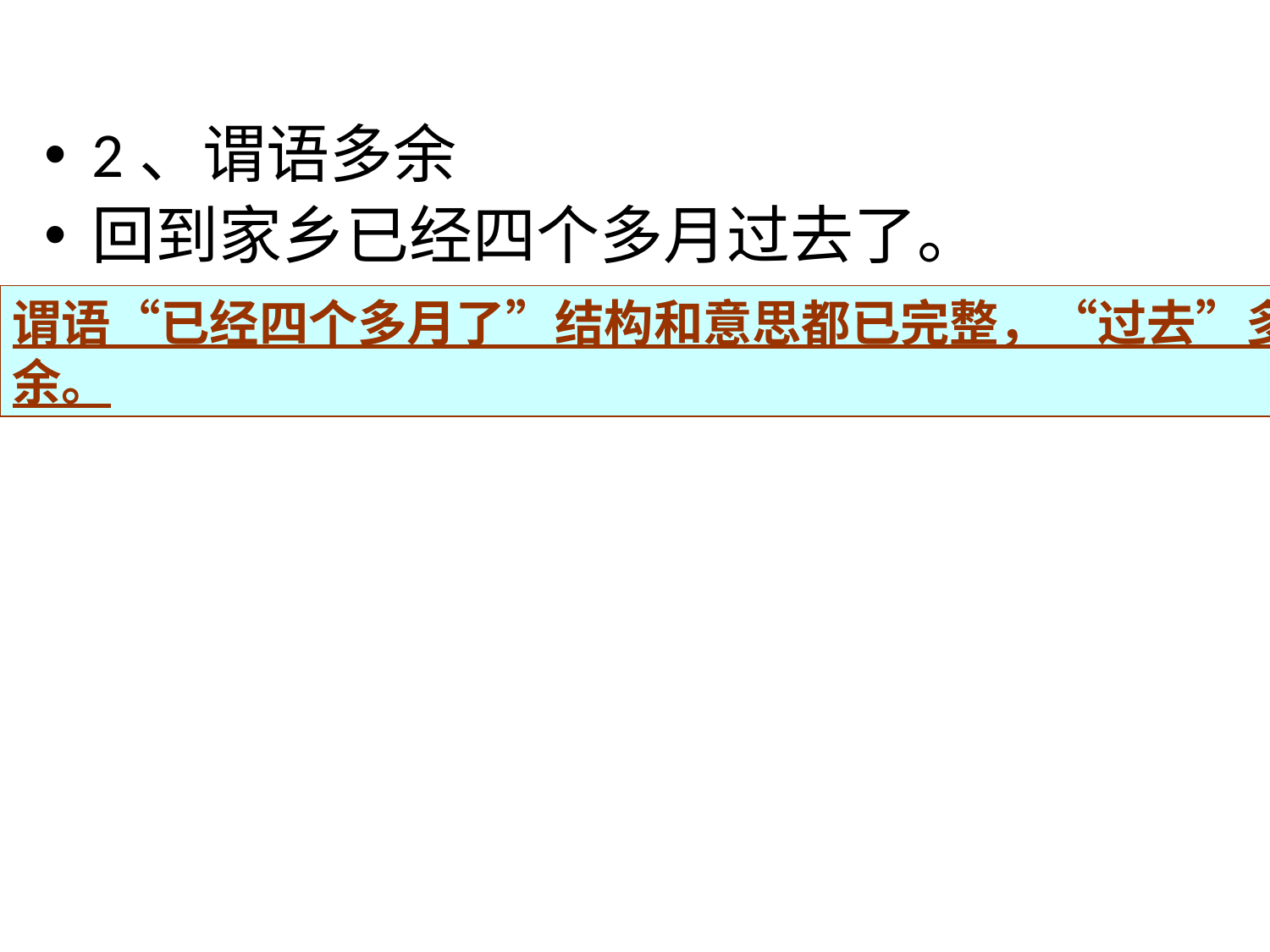

2、谓语多余
回到家乡已经四个多月过去了。

谓语“已经四个多月了”结构和意思都已完整，“过去”多余。